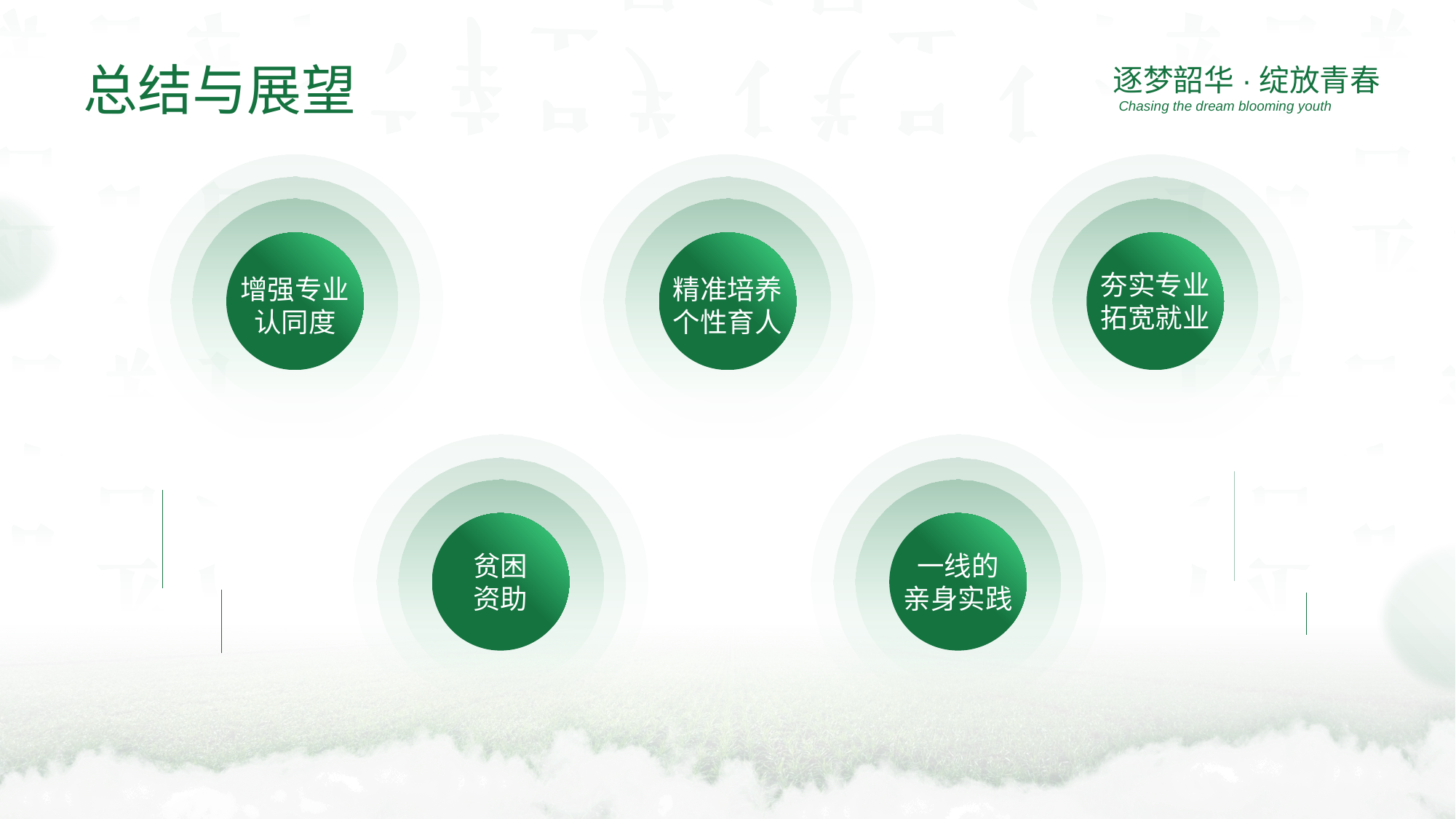

总结与展望
逐梦韶华·绽放青春
Chasing the dream blooming youth

增强专业
认同度

精准培养
个性育人

夯实专业
拓宽就业

贫困
资助

一线的
亲身实践